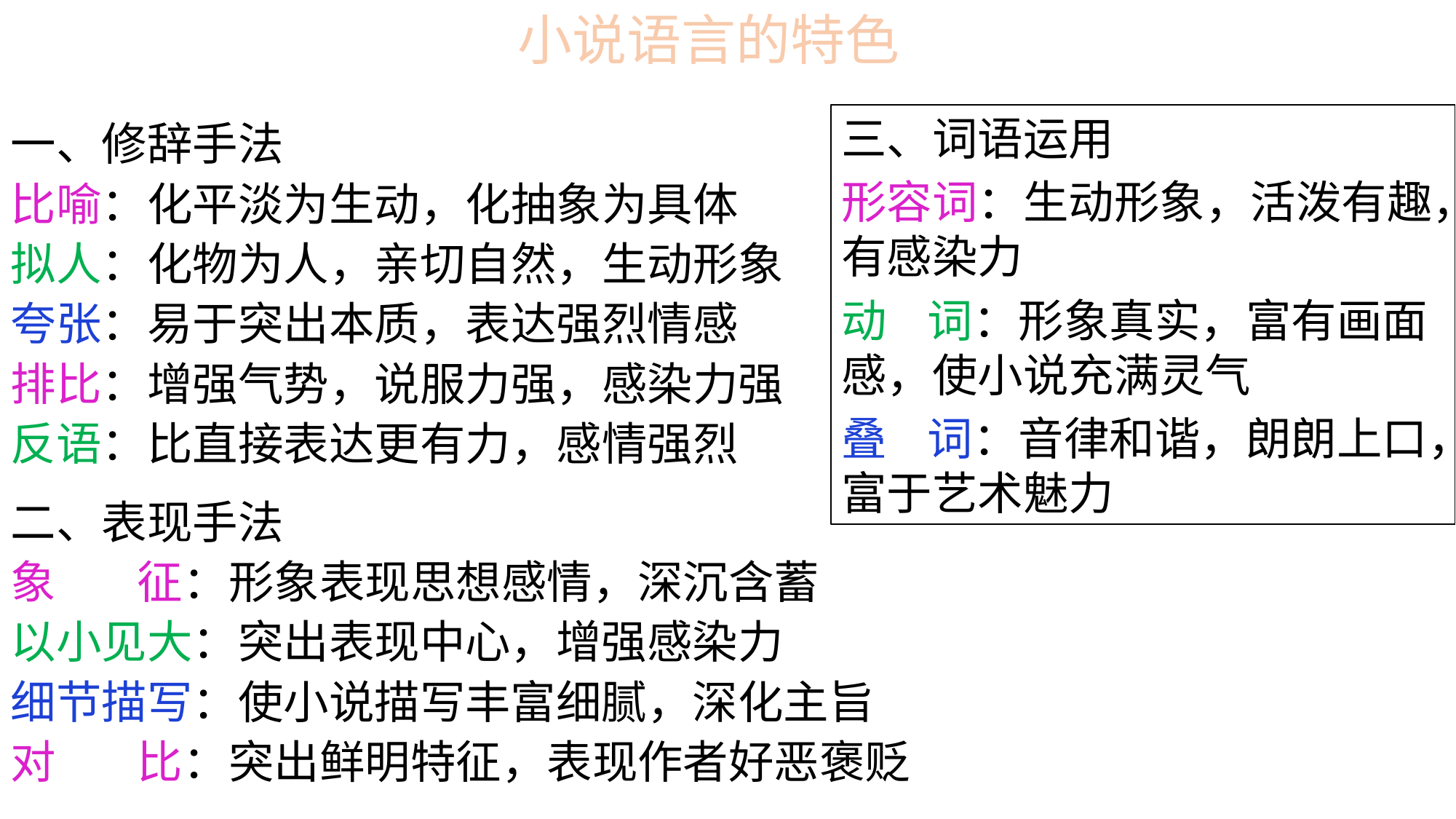

小说语言的特色
一、修辞手法
比喻：化平淡为生动，化抽象为具体
拟人：化物为人，亲切自然，生动形象
夸张：易于突出本质，表达强烈情感
排比：增强气势，说服力强，感染力强
反语：比直接表达更有力，感情强烈
二、表现手法
象        征：形象表现思想感情，深沉含蓄
以小见大：突出表现中心，增强感染力
细节描写：使小说描写丰富细腻，深化主旨
对        比：突出鲜明特征，表现作者好恶褒贬
三、词语运用
形容词：生动形象，活泼有趣，有感染力
动    词：形象真实，富有画面感，使小说充满灵气
叠    词：音律和谐，朗朗上口，富于艺术魅力